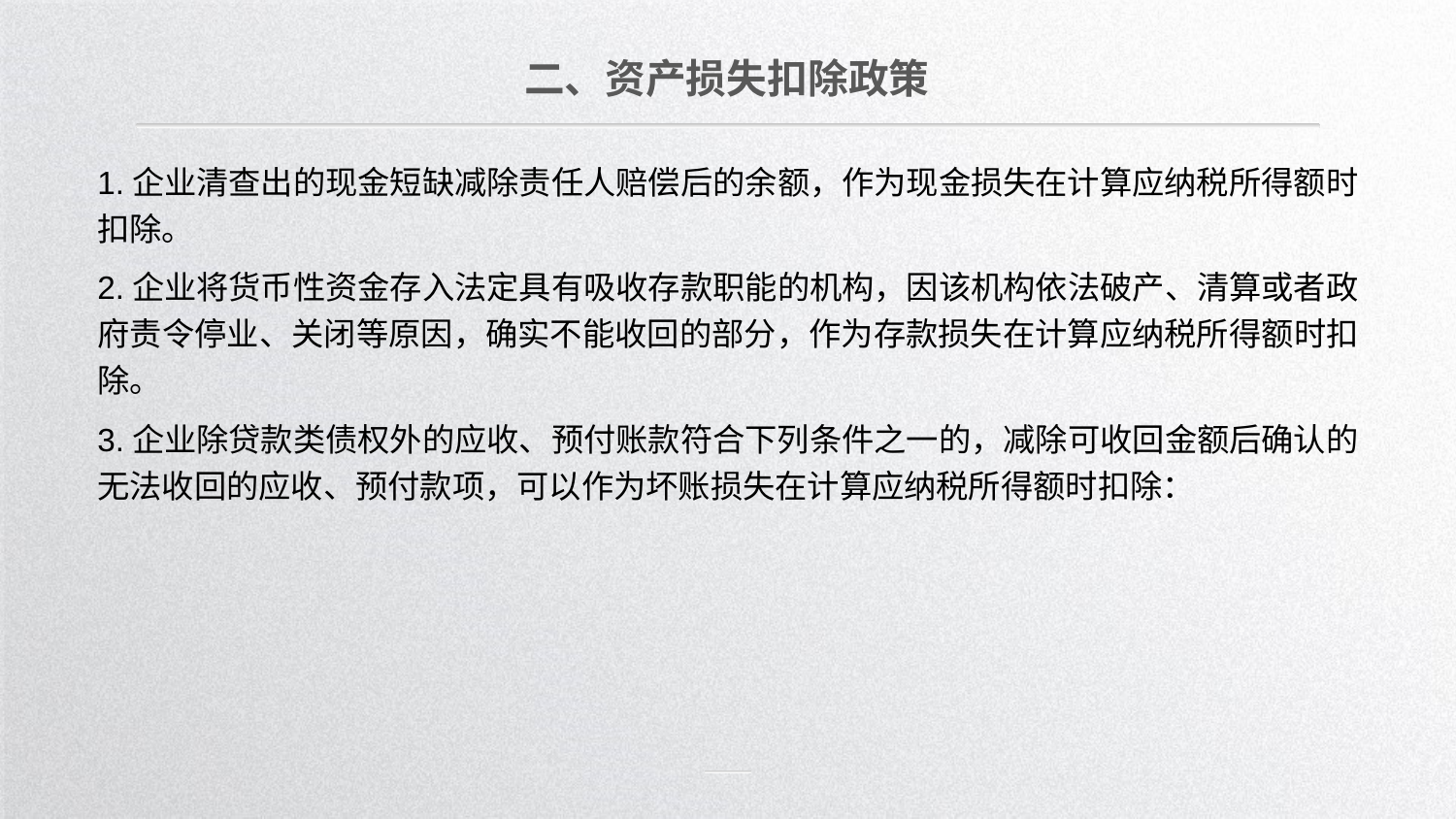

二、资产损失扣除政策
1.企业清查出的现金短缺减除责任人赔偿后的余额，作为现金损失在计算应纳税所得额时扣除。
2.企业将货币性资金存入法定具有吸收存款职能的机构，因该机构依法破产、清算或者政府责令停业、关闭等原因，确实不能收回的部分，作为存款损失在计算应纳税所得额时扣除。
3.企业除贷款类债权外的应收、预付账款符合下列条件之一的，减除可收回金额后确认的无法收回的应收、预付款项，可以作为坏账损失在计算应纳税所得额时扣除：